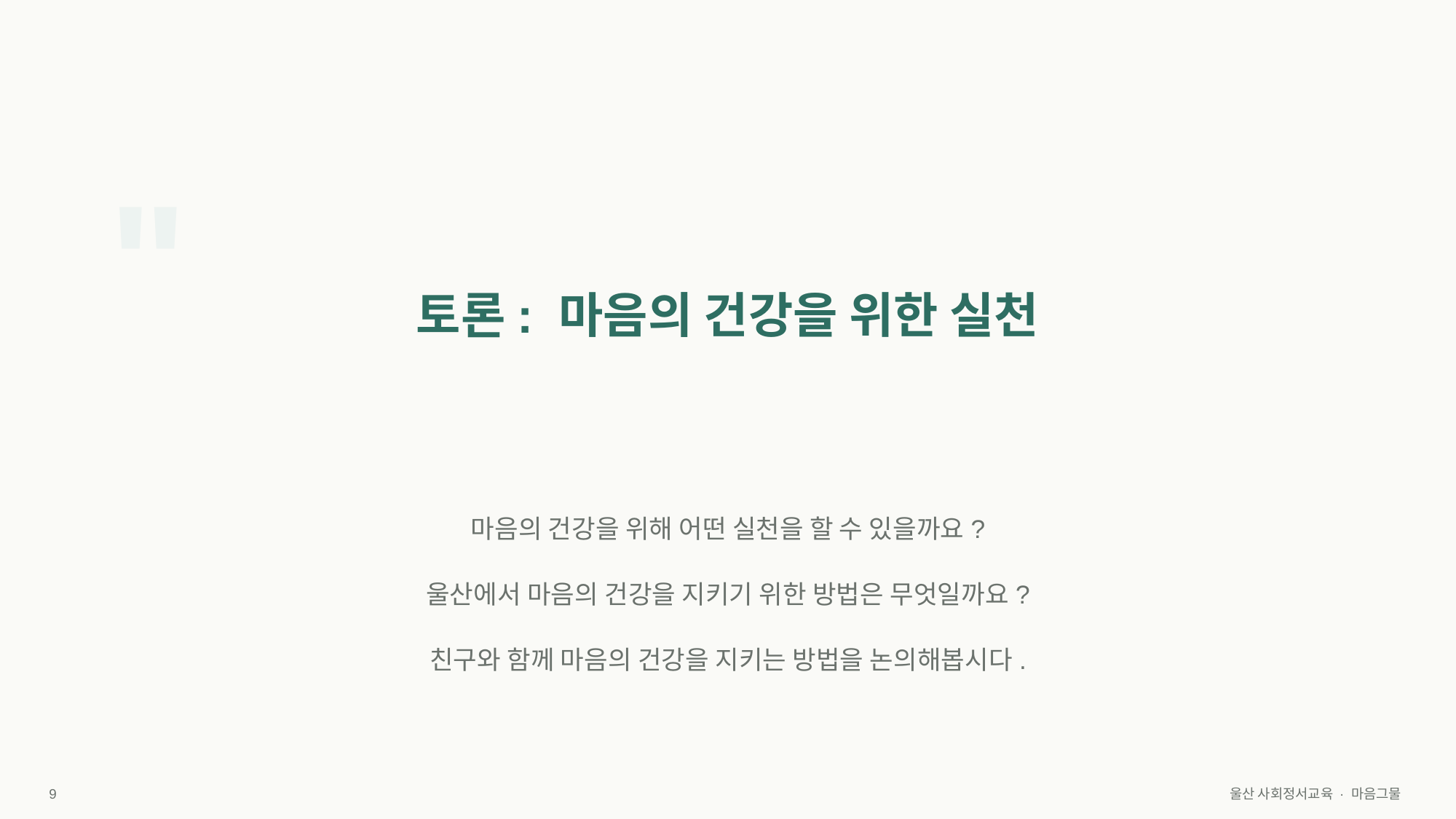

"
토론: 마음의 건강을 위한 실천
마음의 건강을 위해 어떤 실천을 할 수 있을까요?
울산에서 마음의 건강을 지키기 위한 방법은 무엇일까요?
친구와 함께 마음의 건강을 지키는 방법을 논의해봅시다.
9
울산 사회정서교육 · 마음그물